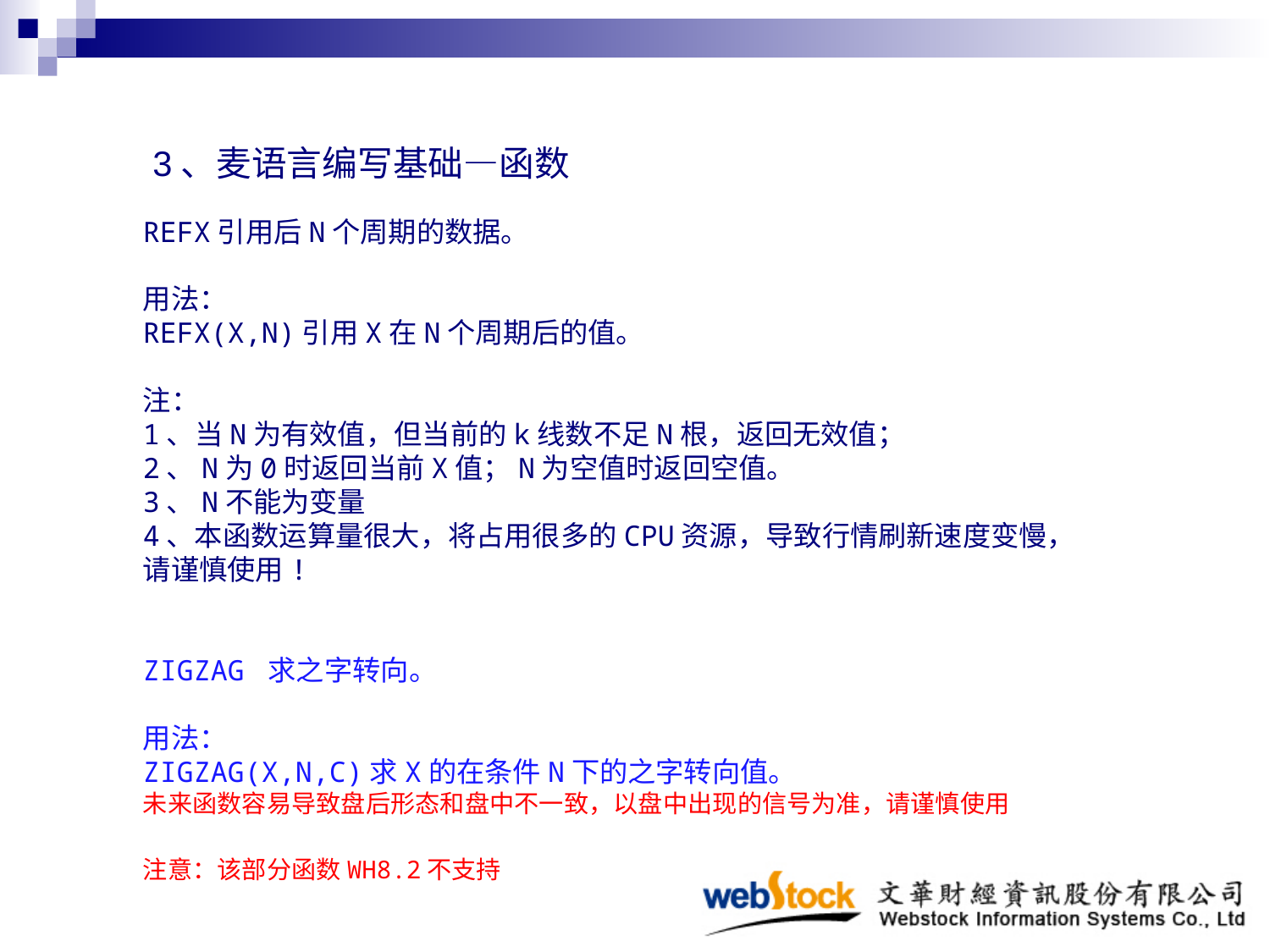

3、麦语言编写基础—函数
REFX引用后N个周期的数据。

用法：
REFX(X,N)引用X在N个周期后的值。

注：
1、当N为有效值，但当前的k线数不足N根，返回无效值；
2、N为0时返回当前X值；N为空值时返回空值。
3、N不能为变量
4、本函数运算量很大，将占用很多的CPU资源，导致行情刷新速度变慢，请谨慎使用!

ZIGZAG 求之字转向。

用法：
ZIGZAG(X,N,C)求X的在条件N下的之字转向值。
未来函数容易导致盘后形态和盘中不一致，以盘中出现的信号为准，请谨慎使用
注意：该部分函数WH8.2不支持